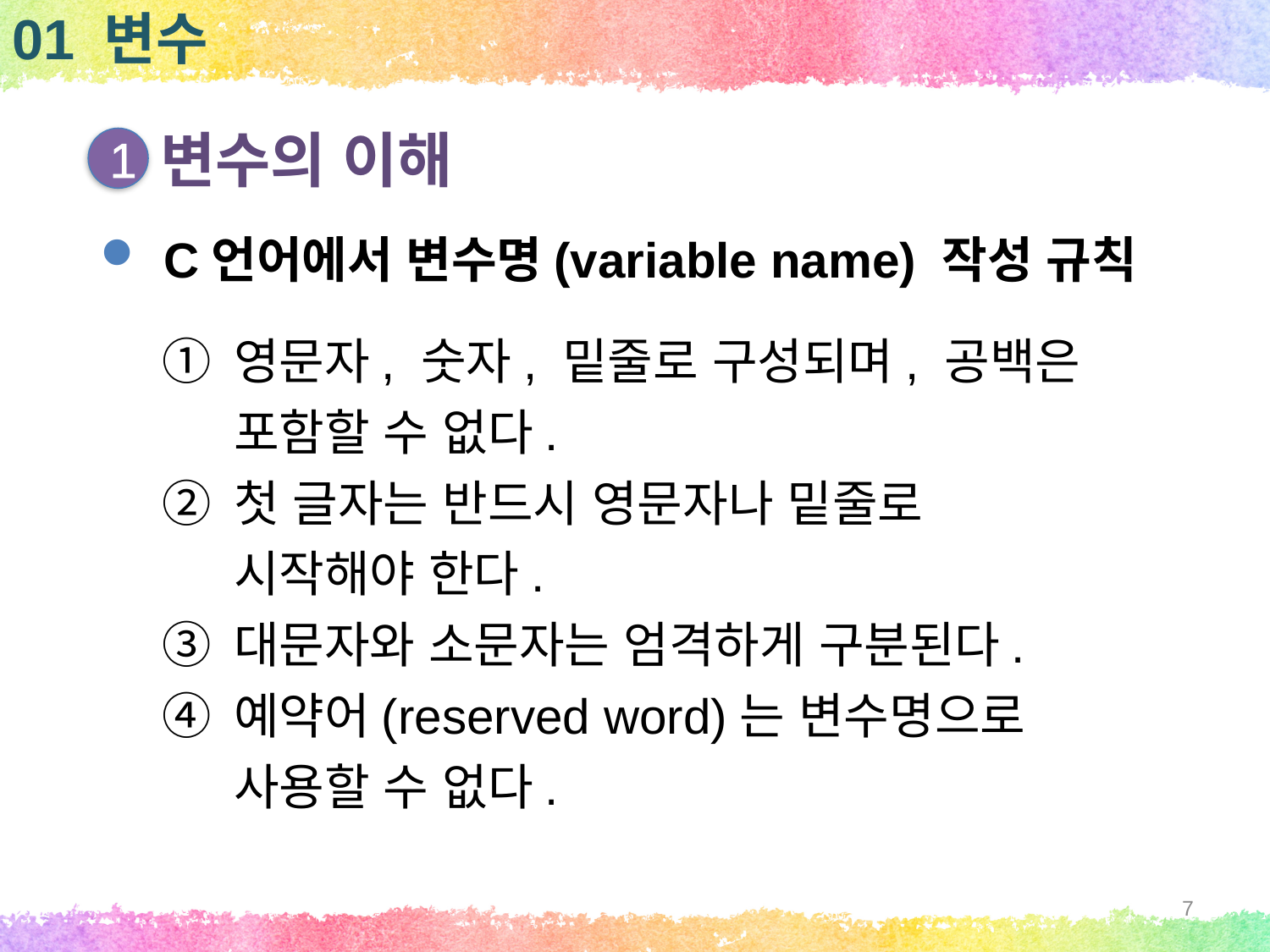

01 변수

변수의 이해
1
C언어에서 변수명(variable name) 작성 규칙
영문자, 숫자, 밑줄로 구성되며, 공백은 포함할 수 없다.
첫 글자는 반드시 영문자나 밑줄로 시작해야 한다.
대문자와 소문자는 엄격하게 구분된다.
예약어(reserved word)는 변수명으로 사용할 수 없다.
7